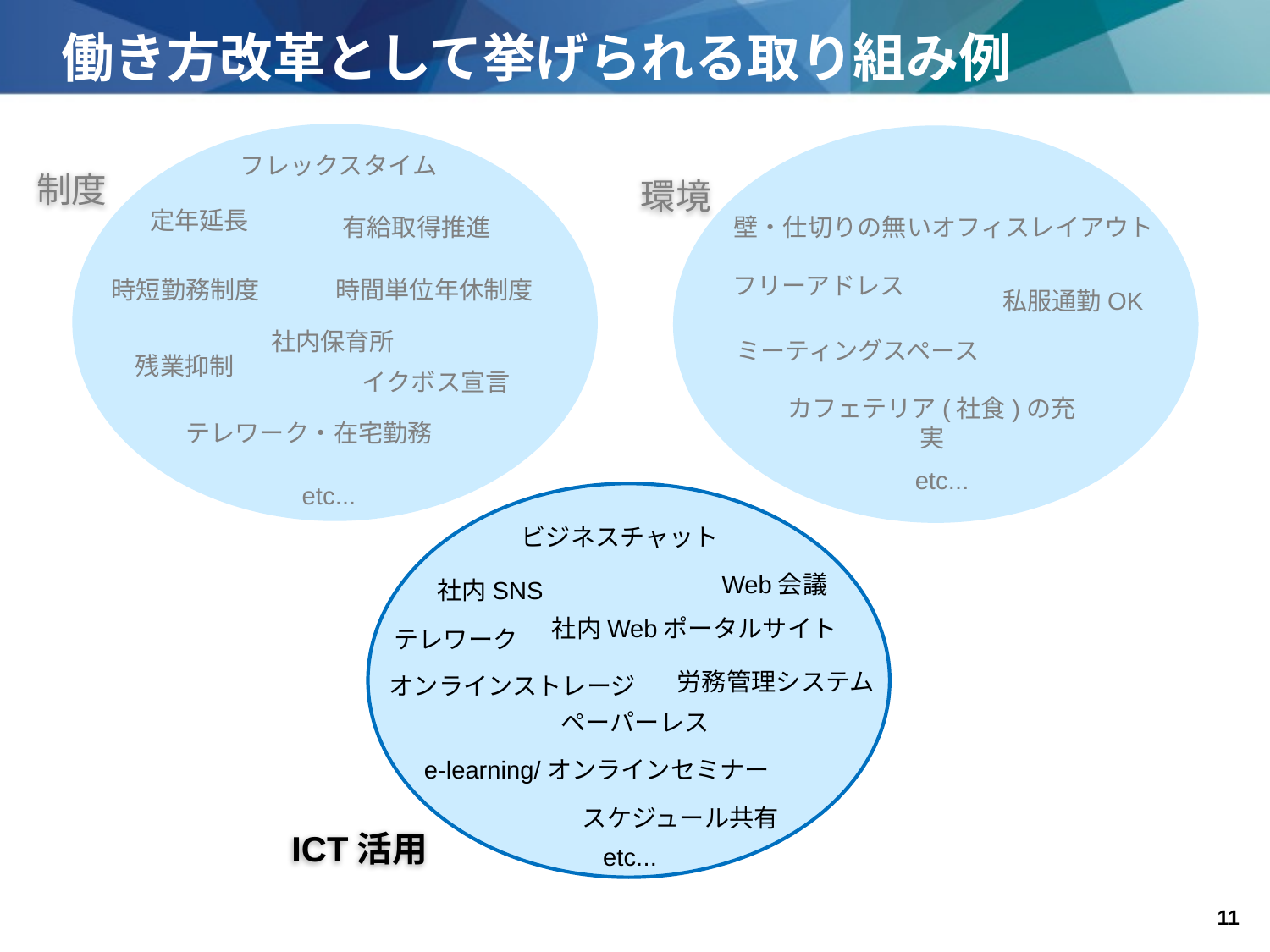

# 働き方改革として挙げられる取り組み例

フレックスタイム
制度
環境
定年延長
有給取得推進
壁・仕切りの無いオフィスレイアウト
フリーアドレス
時短勤務制度
時間単位年休制度
私服通勤OK
社内保育所
ミーティングスペース
残業抑制
イクボス宣言
カフェテリア(社食)の充実
テレワーク・在宅勤務
etc...
etc...

ビジネスチャット
Web会議
社内SNS
社内Webポータルサイト
テレワーク
労務管理システム
オンラインストレージ
ペーパーレス
e-learning/オンラインセミナー
スケジュール共有
ICT活用
etc...